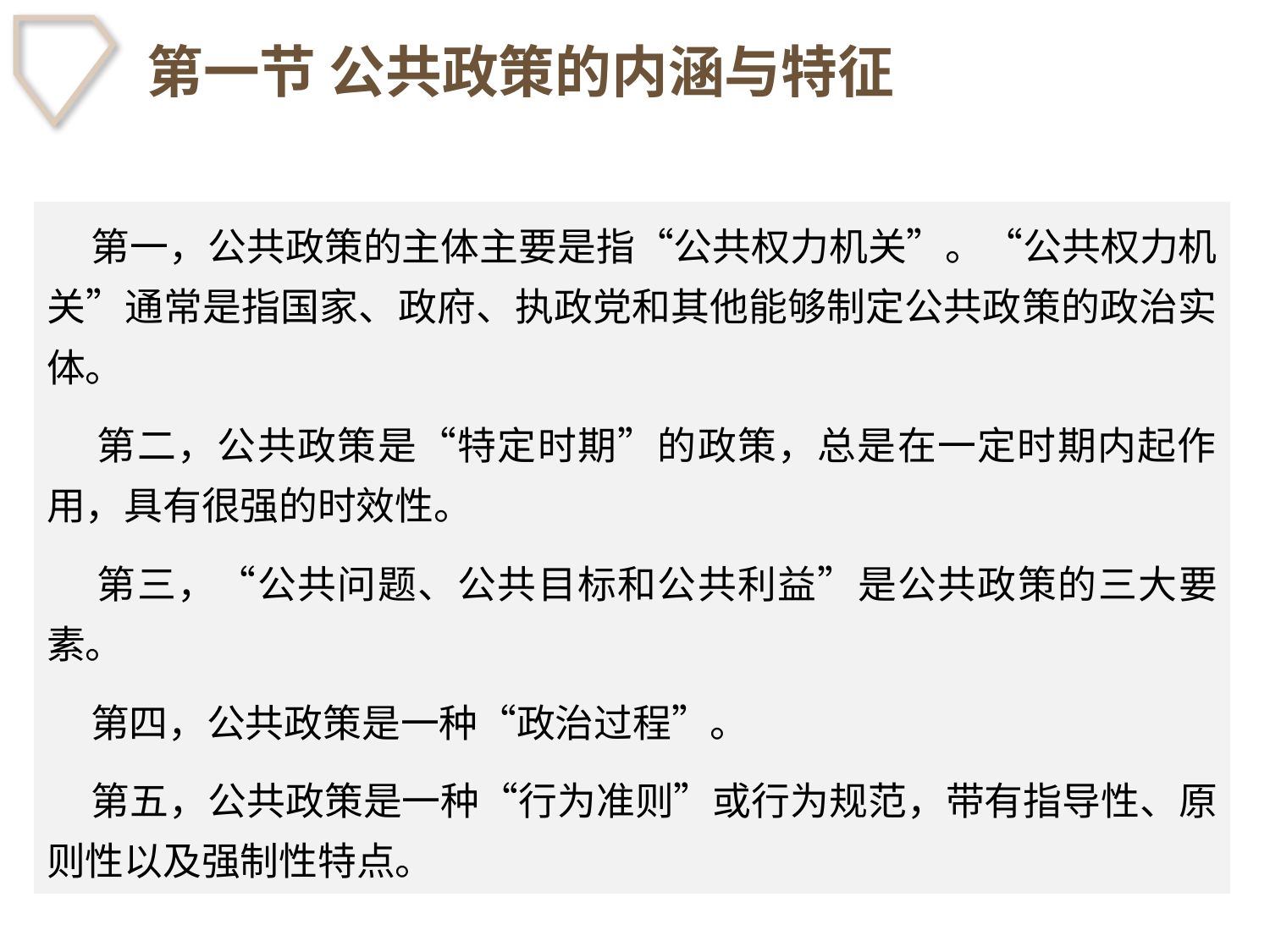

# 第一节 公共政策的内涵与特征
    第一，公共政策的主体主要是指“公共权力机关”。“公共权力机关”通常是指国家、政府、执政党和其他能够制定公共政策的政治实体。
    第二，公共政策是“特定时期”的政策，总是在一定时期内起作用，具有很强的时效性。
    第三，“公共问题、公共目标和公共利益”是公共政策的三大要素。
    第四，公共政策是一种“政治过程”。
    第五，公共政策是一种“行为准则”或行为规范，带有指导性、原则性以及强制性特点。